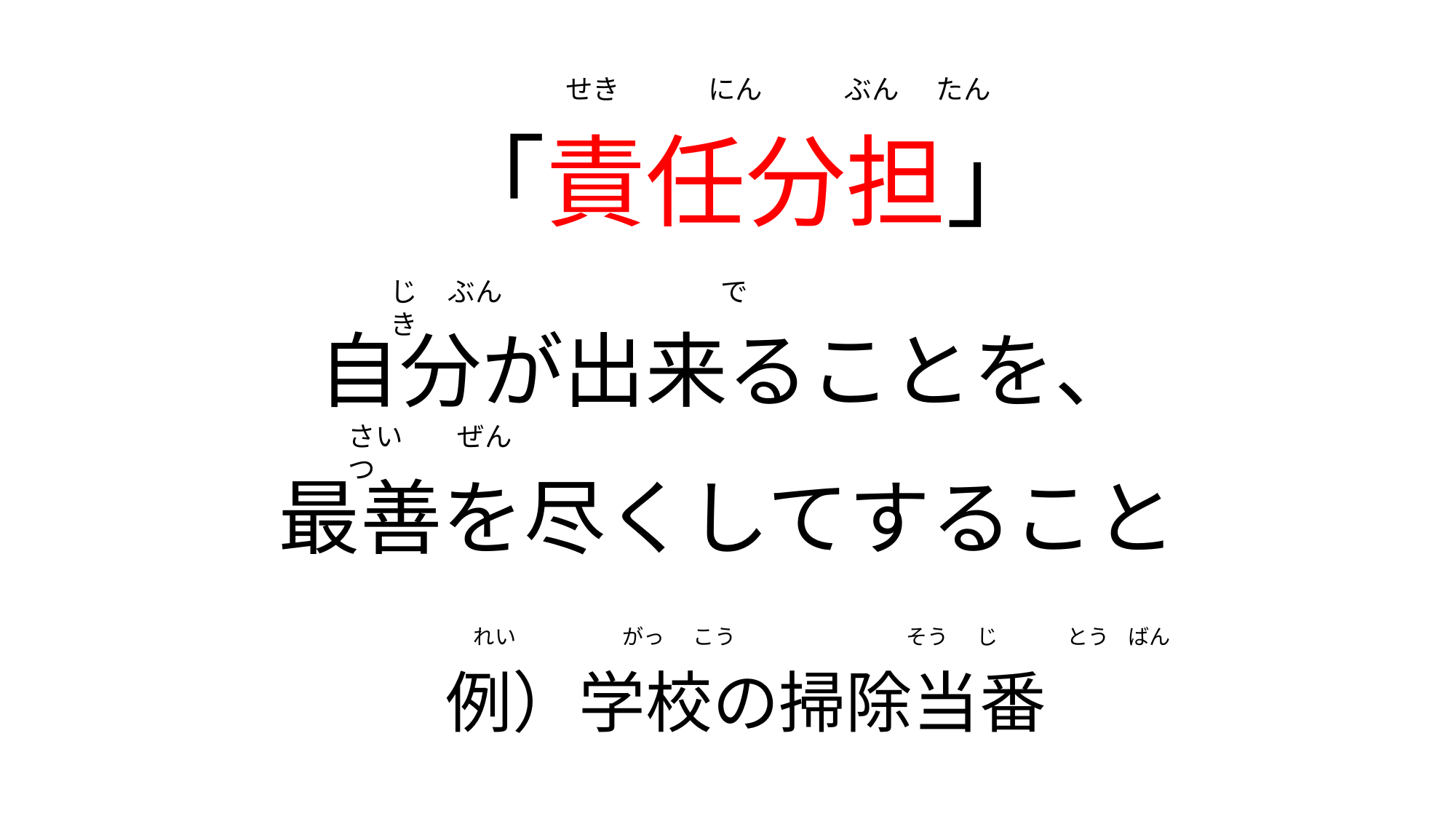

「責任分担」
せき　　 　にん　　　ぶん      たん
自分が出来ることを、
最善を尽くしてすること
じ     ぶん　　　　　　　　で　　　　き
さい　　ぜん　　　　　　　つ
例）学校の掃除当番
れい　　　　　がっ      こう　　　　　　　　そう      じ　 　　とう    ばん